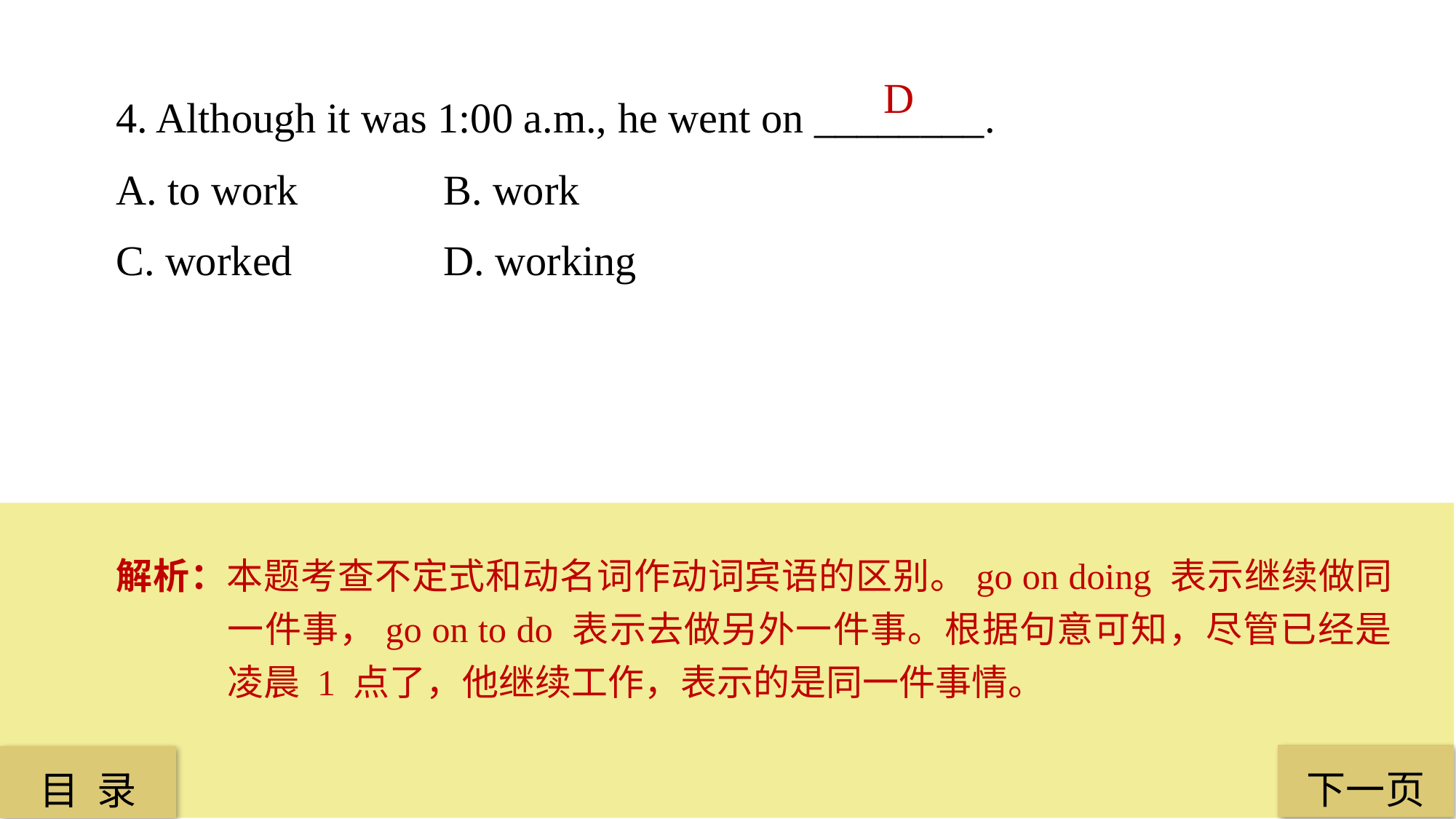

4. Although it was 1:00 a.m., he went on ________.
A. to work 		B. work
C. worked 		D. working
D
解析：本题考查不定式和动名词作动词宾语的区别。go on doing 表示继续做同一件事，go on to do 表示去做另外一件事。根据句意可知，尽管已经是凌晨 1 点了，他继续工作，表示的是同一件事情。